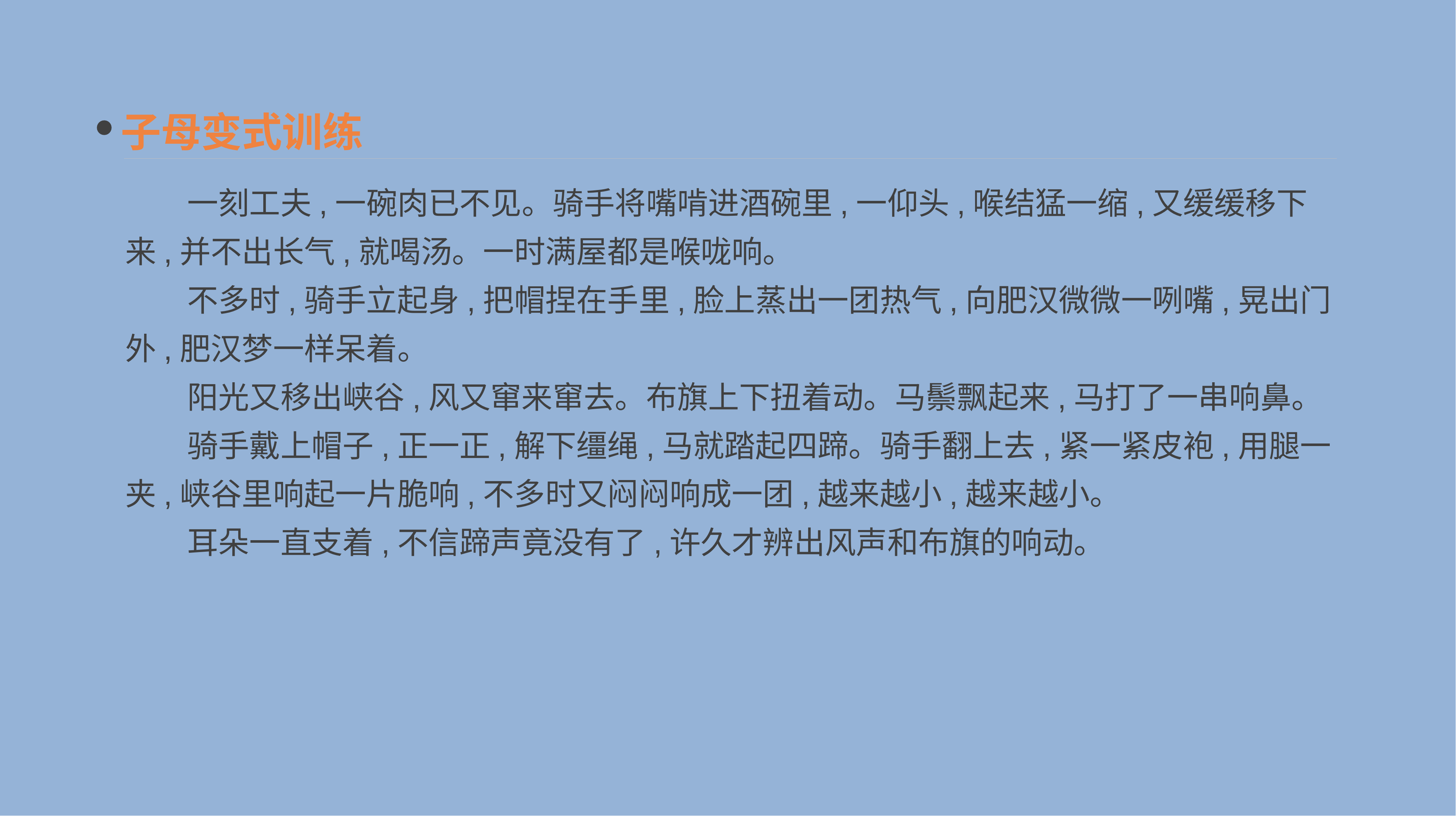

子母变式训练

　　一刻工夫,一碗肉已不见。骑手将嘴啃进酒碗里,一仰头,喉结猛一缩,又缓缓移下来,并不出长气,就喝汤。一时满屋都是喉咙响。
　　不多时,骑手立起身,把帽捏在手里,脸上蒸出一团热气,向肥汉微微一咧嘴,晃出门外,肥汉梦一样呆着。
　　阳光又移出峡谷,风又窜来窜去。布旗上下扭着动。马鬃飘起来,马打了一串响鼻。
　　骑手戴上帽子,正一正,解下缰绳,马就踏起四蹄。骑手翻上去,紧一紧皮袍,用腿一夹,峡谷里响起一片脆响,不多时又闷闷响成一团,越来越小,越来越小。
　　耳朵一直支着,不信蹄声竟没有了,许久才辨出风声和布旗的响动。